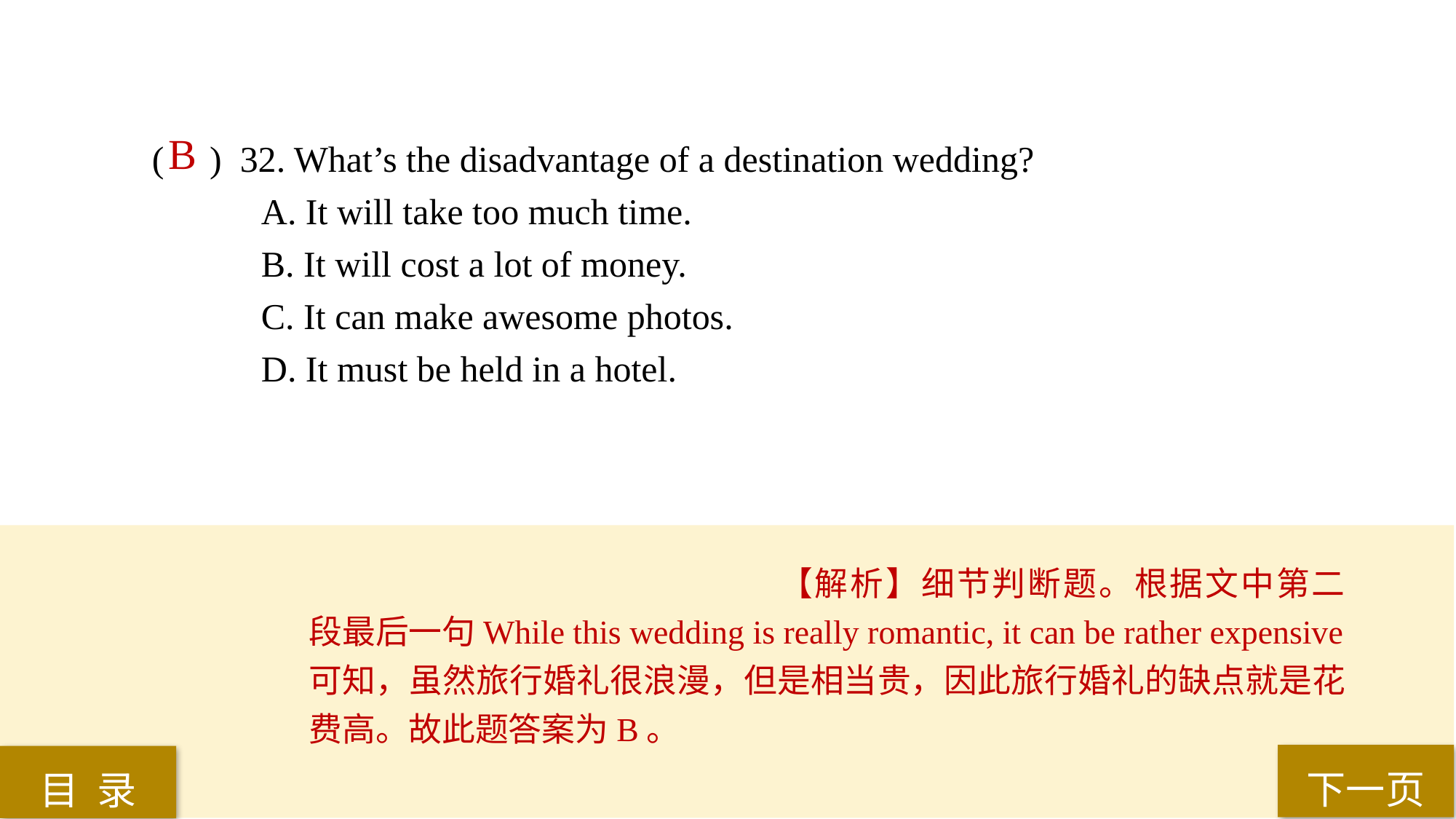

B
(     )  32. What’s the disadvantage of a destination wedding?
A. It will take too much time.
B. It will cost a lot of money.
C. It can make awesome photos.
D. It must be held in a hotel.
【解析】细节判断题。根据文中第二段最后一句While this wedding is really romantic, it can be rather expensive可知，虽然旅行婚礼很浪漫，但是相当贵，因此旅行婚礼的缺点就是花费高。故此题答案为B。